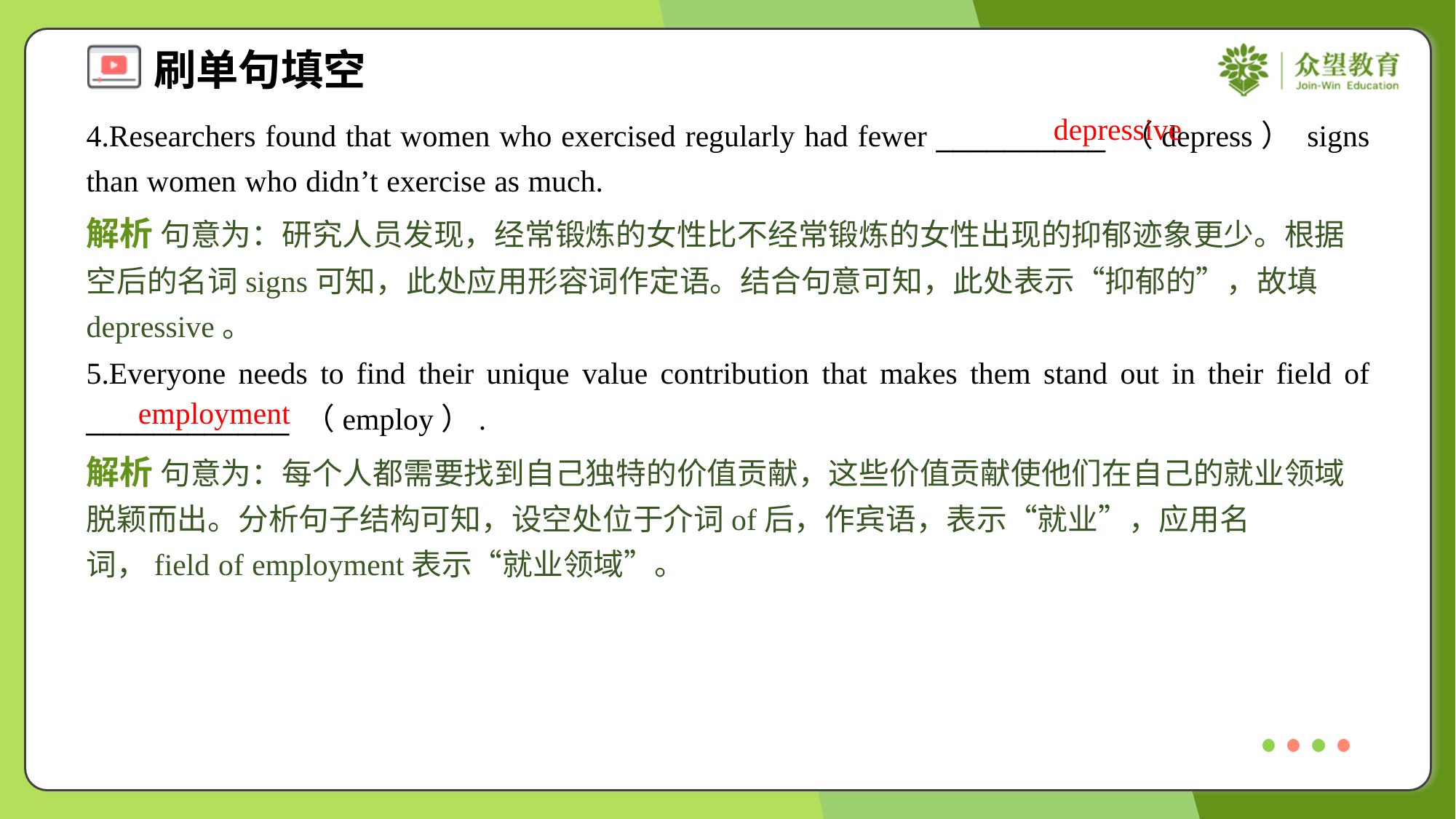

depressive
4.Researchers found that women who exercised regularly had fewer __________ （depress） signs than women who didn’t exercise as much.
解析 句意为：研究人员发现，经常锻炼的女性比不经常锻炼的女性出现的抑郁迹象更少。根据空后的名词signs可知，此处应用形容词作定语。结合句意可知，此处表示“抑郁的”，故填depressive。
5.Everyone needs to find their unique value contribution that makes them stand out in their field of ____________ （employ）.
employment
解析 句意为：每个人都需要找到自己独特的价值贡献，这些价值贡献使他们在自己的就业领域脱颖而出。分析句子结构可知，设空处位于介词of后，作宾语，表示“就业”，应用名词，field of employment表示“就业领域”。